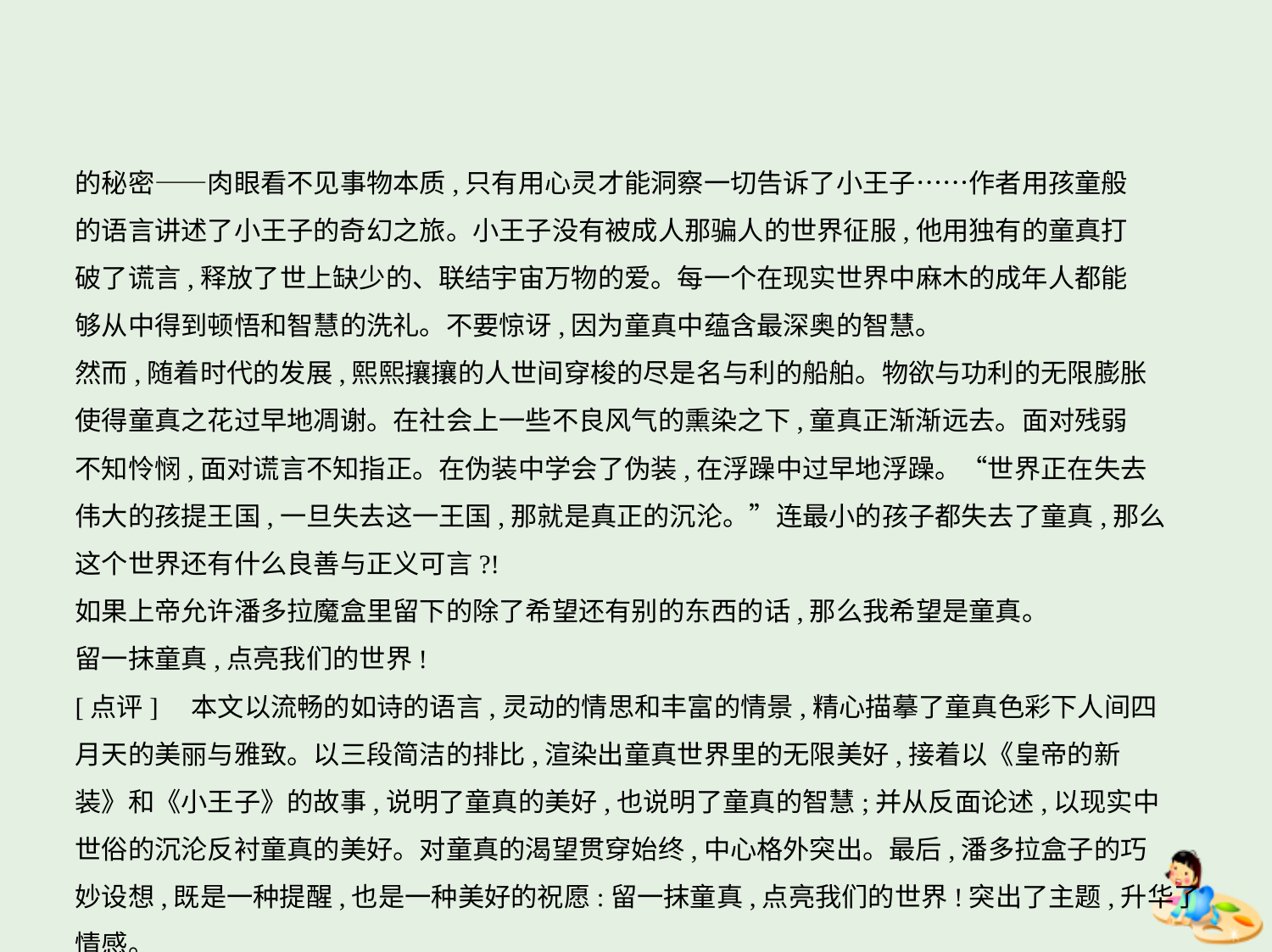

的秘密——肉眼看不见事物本质,只有用心灵才能洞察一切告诉了小王子……作者用孩童般
的语言讲述了小王子的奇幻之旅。小王子没有被成人那骗人的世界征服,他用独有的童真打
破了谎言,释放了世上缺少的、联结宇宙万物的爱。每一个在现实世界中麻木的成年人都能
够从中得到顿悟和智慧的洗礼。不要惊讶,因为童真中蕴含最深奥的智慧。
然而,随着时代的发展,熙熙攘攘的人世间穿梭的尽是名与利的船舶。物欲与功利的无限膨胀
使得童真之花过早地凋谢。在社会上一些不良风气的熏染之下,童真正渐渐远去。面对残弱
不知怜悯,面对谎言不知指正。在伪装中学会了伪装,在浮躁中过早地浮躁。“世界正在失去
伟大的孩提王国,一旦失去这一王国,那就是真正的沉沦。”连最小的孩子都失去了童真,那么
这个世界还有什么良善与正义可言?!
如果上帝允许潘多拉魔盒里留下的除了希望还有别的东西的话,那么我希望是童真。
留一抹童真,点亮我们的世界!
[点评]　本文以流畅的如诗的语言,灵动的情思和丰富的情景,精心描摹了童真色彩下人间四
月天的美丽与雅致。以三段简洁的排比,渲染出童真世界里的无限美好,接着以《皇帝的新
装》和《小王子》的故事,说明了童真的美好,也说明了童真的智慧;并从反面论述,以现实中
世俗的沉沦反衬童真的美好。对童真的渴望贯穿始终,中心格外突出。最后,潘多拉盒子的巧
妙设想,既是一种提醒,也是一种美好的祝愿:留一抹童真,点亮我们的世界!突出了主题,升华了情感。